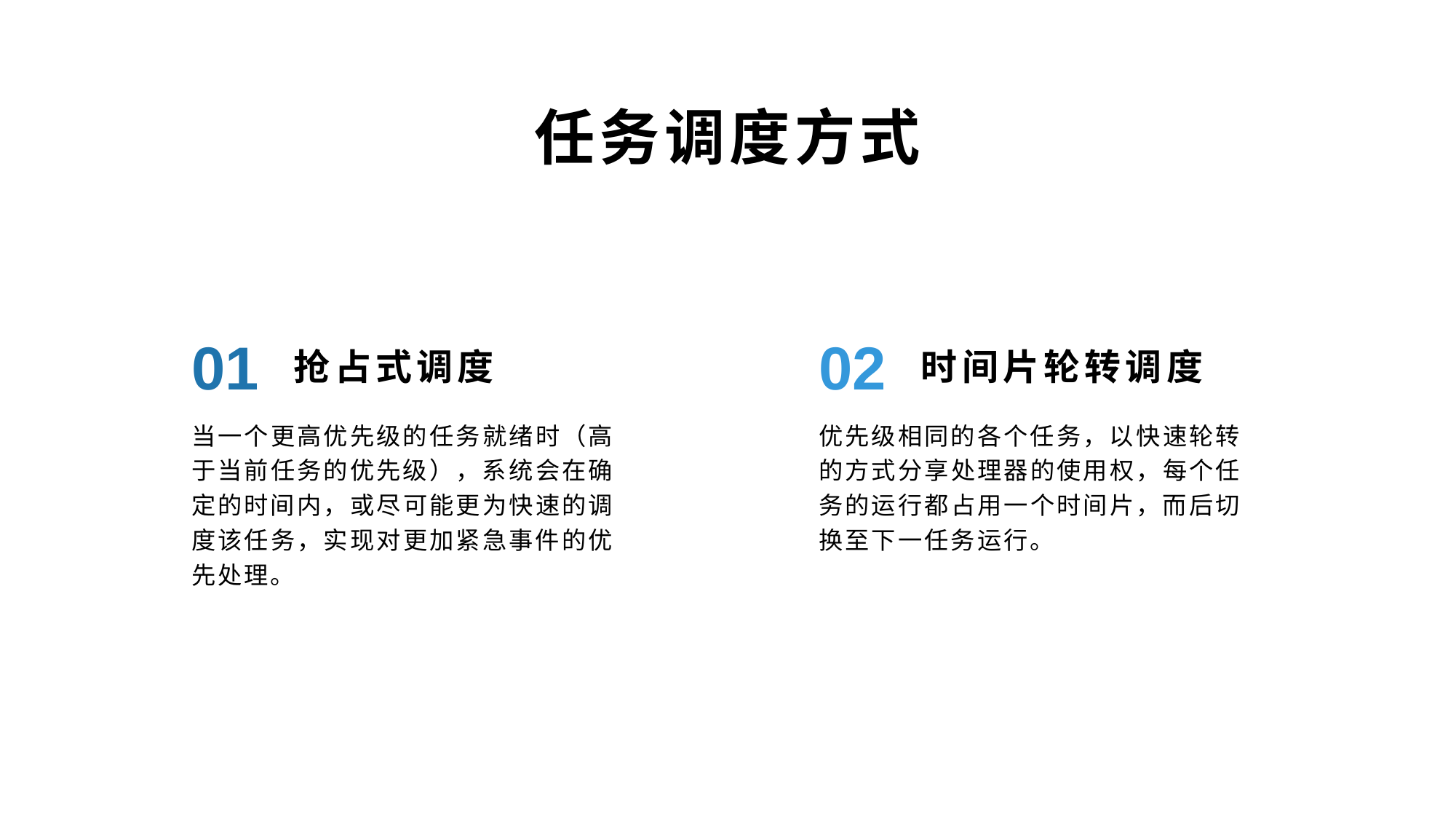

任务调度方式
抢占式调度
时间片轮转调度
01
02
当一个更高优先级的任务就绪时（高于当前任务的优先级），系统会在确定的时间内，或尽可能更为快速的调度该任务，实现对更加紧急事件的优先处理。
优先级相同的各个任务，以快速轮转的方式分享处理器的使用权，每个任务的运行都占用一个时间片，而后切换至下一任务运行。